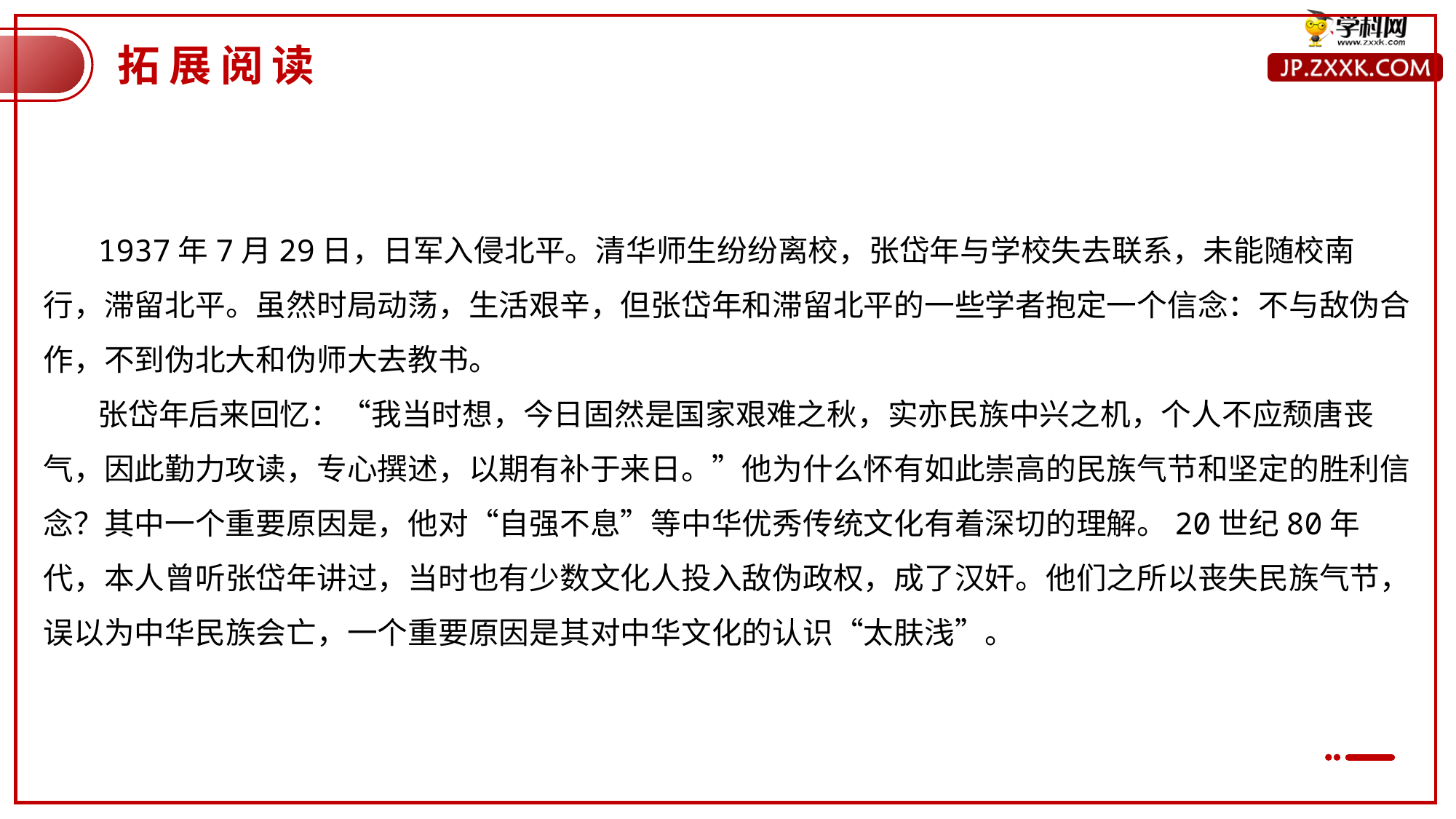

拓展阅读

1937年7月29日，日军入侵北平。清华师生纷纷离校，张岱年与学校失去联系，未能随校南行，滞留北平。虽然时局动荡，生活艰辛，但张岱年和滞留北平的一些学者抱定一个信念：不与敌伪合作，不到伪北大和伪师大去教书。
张岱年后来回忆：“我当时想，今日固然是国家艰难之秋，实亦民族中兴之机，个人不应颓唐丧气，因此勤力攻读，专心撰述，以期有补于来日。”他为什么怀有如此崇高的民族气节和坚定的胜利信念？其中一个重要原因是，他对“自强不息”等中华优秀传统文化有着深切的理解。20世纪80年代，本人曾听张岱年讲过，当时也有少数文化人投入敌伪政权，成了汉奸。他们之所以丧失民族气节，误以为中华民族会亡，一个重要原因是其对中华文化的认识“太肤浅”。